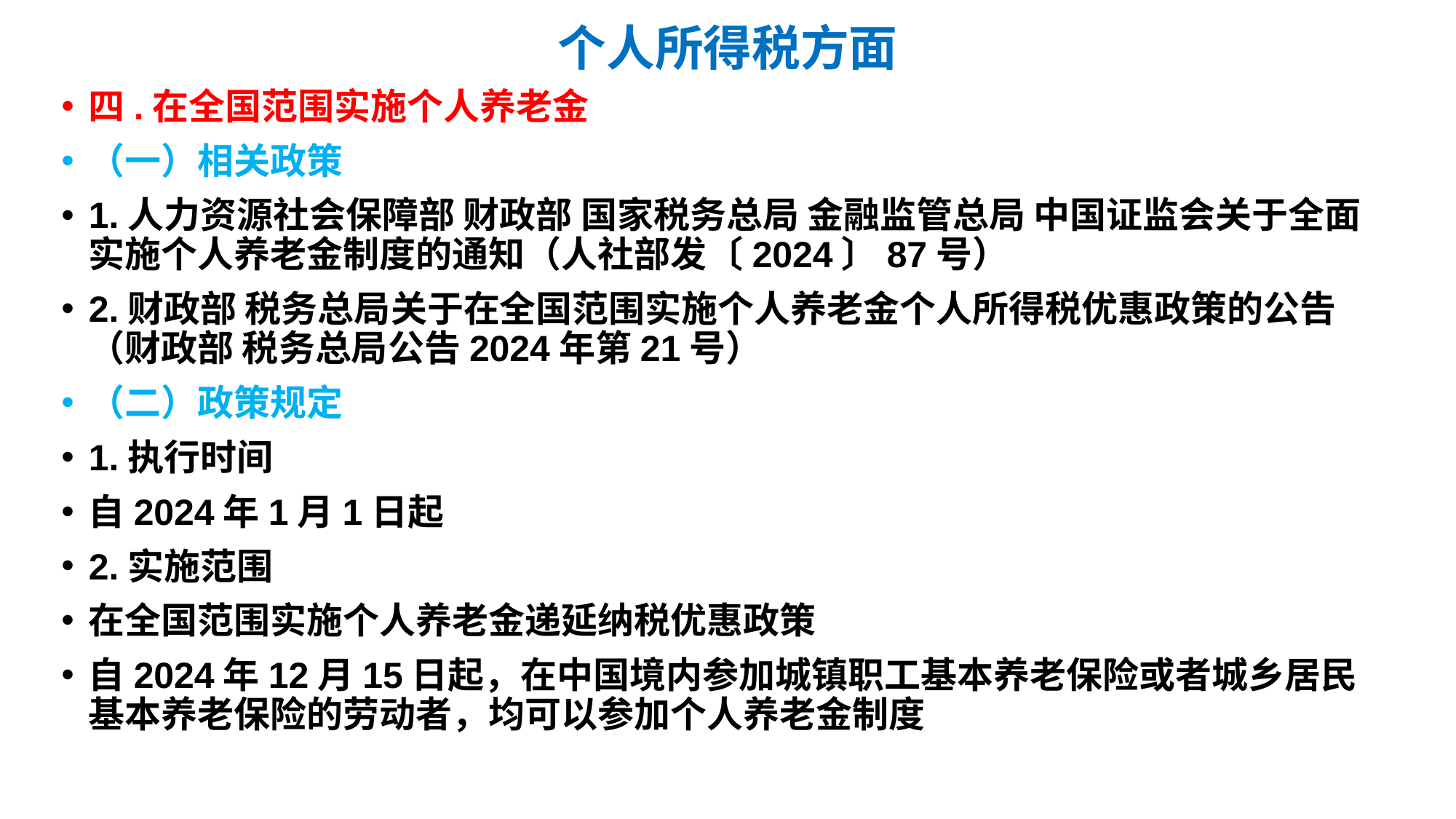

# 个人所得税方面
四.在全国范围实施个人养老金
（一）相关政策
1.人力资源社会保障部 财政部 国家税务总局 金融监管总局 中国证监会关于全面实施个人养老金制度的通知（人社部发〔2024〕87号）
2.财政部 税务总局关于在全国范围实施个人养老金个人所得税优惠政策的公告（财政部 税务总局公告2024年第21号）
（二）政策规定
1.执行时间
自2024年1月1日起
2.实施范围
在全国范围实施个人养老金递延纳税优惠政策
自2024年12月15日起，在中国境内参加城镇职工基本养老保险或者城乡居民基本养老保险的劳动者，均可以参加个人养老金制度